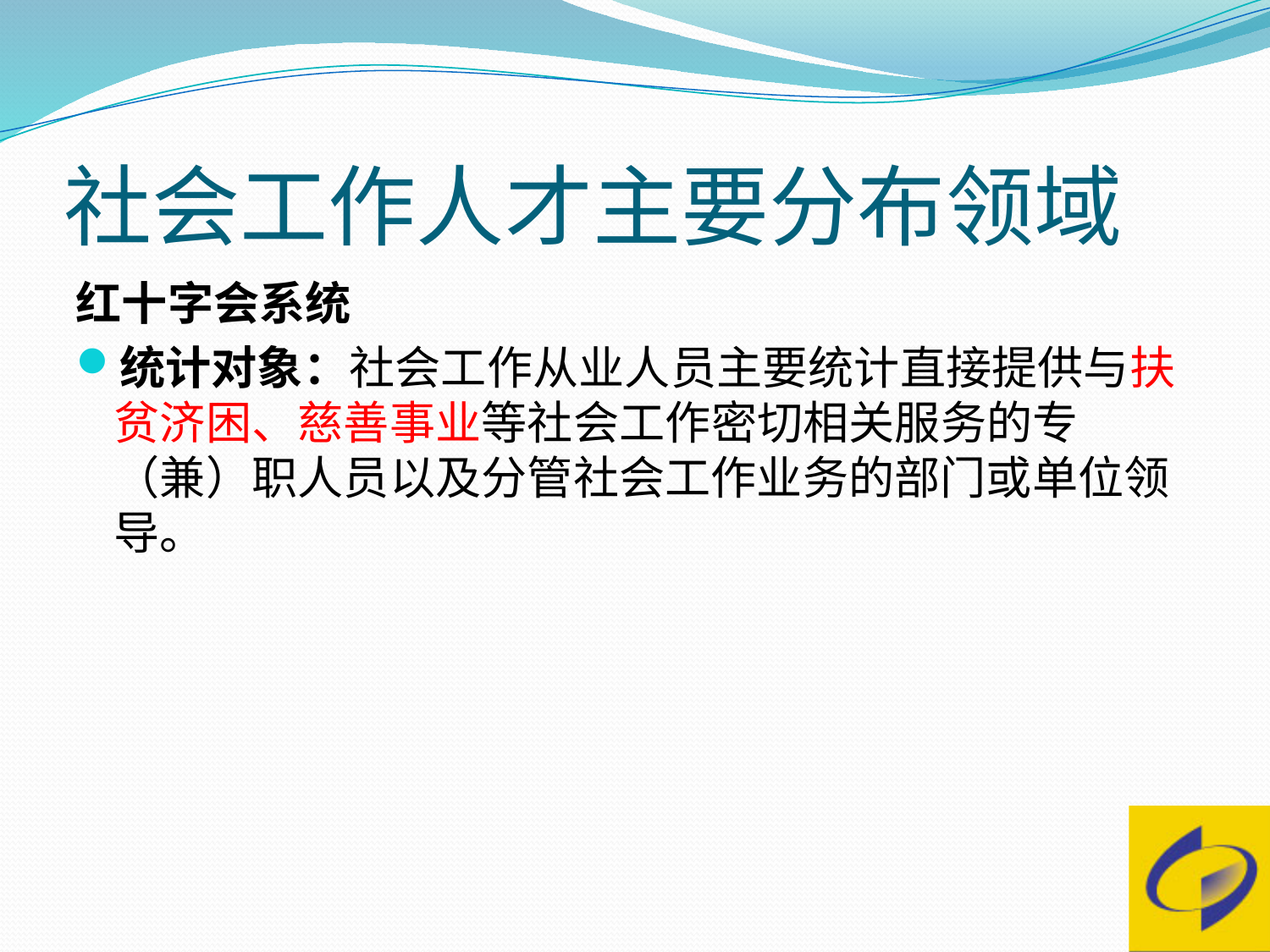

# 社会工作人才主要分布领域
红十字会系统
统计对象：社会工作从业人员主要统计直接提供与扶贫济困、慈善事业等社会工作密切相关服务的专（兼）职人员以及分管社会工作业务的部门或单位领导。